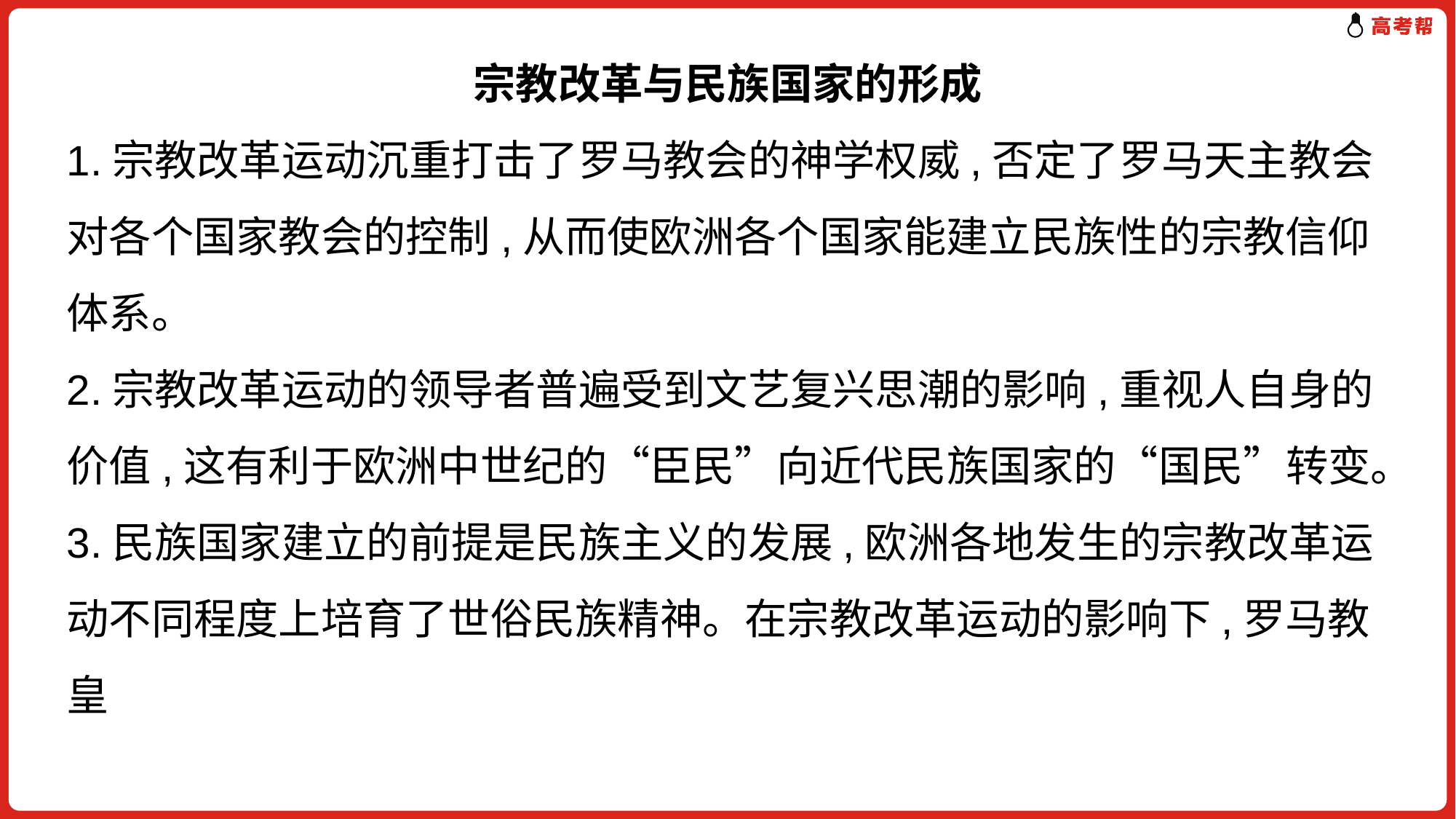

宗教改革与民族国家的形成
1.宗教改革运动沉重打击了罗马教会的神学权威,否定了罗马天主教会对各个国家教会的控制,从而使欧洲各个国家能建立民族性的宗教信仰体系。
2.宗教改革运动的领导者普遍受到文艺复兴思潮的影响,重视人自身的价值,这有利于欧洲中世纪的“臣民”向近代民族国家的“国民”转变。
3.民族国家建立的前提是民族主义的发展,欧洲各地发生的宗教改革运动不同程度上培育了世俗民族精神。在宗教改革运动的影响下,罗马教皇